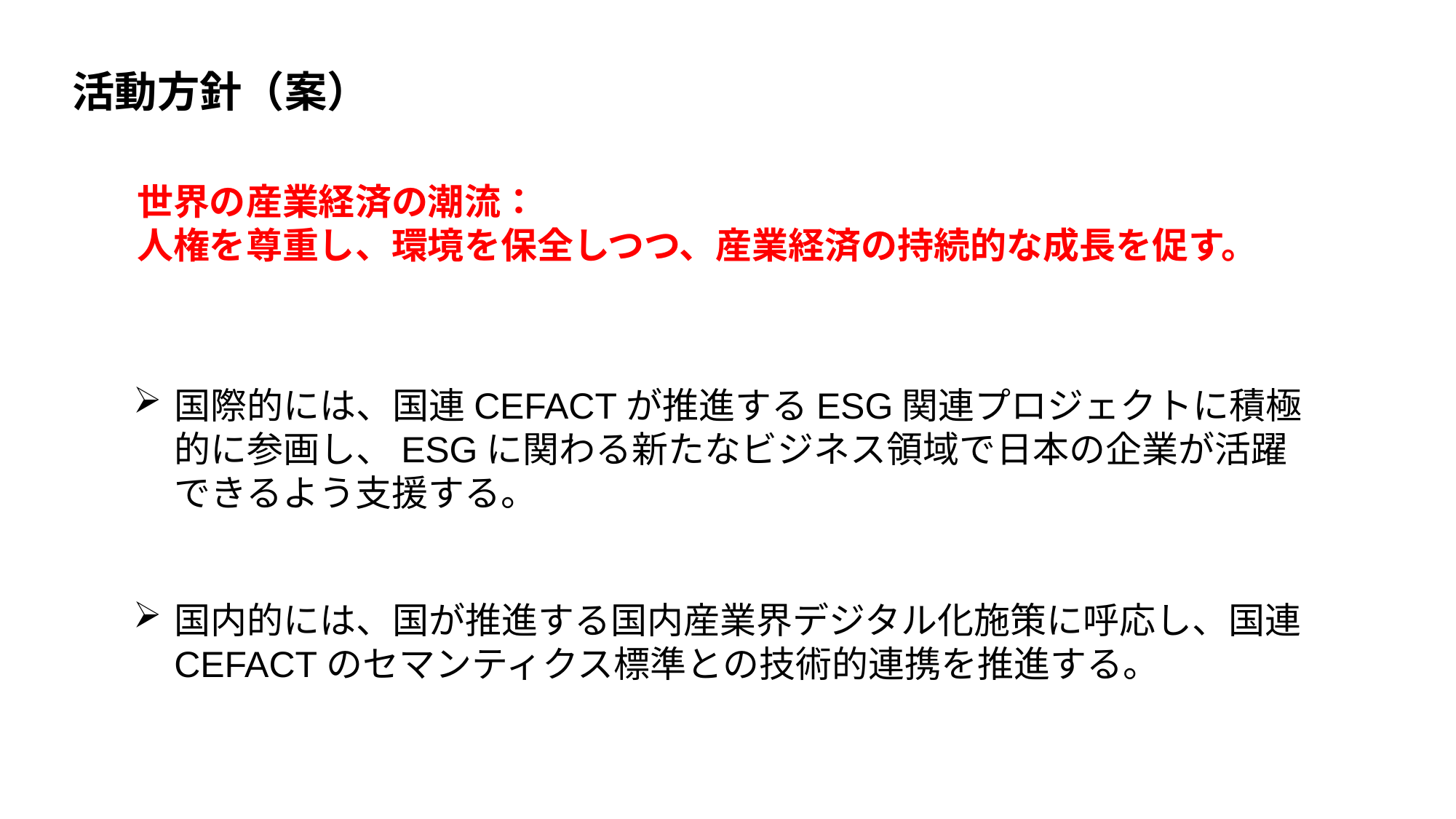

活動方針（案）
世界の産業経済の潮流：
人権を尊重し、環境を保全しつつ、産業経済の持続的な成長を促す。
国際的には、国連CEFACTが推進するESG関連プロジェクトに積極的に参画し、ESGに関わる新たなビジネス領域で日本の企業が活躍できるよう支援する。
国内的には、国が推進する国内産業界デジタル化施策に呼応し、国連CEFACTのセマンティクス標準との技術的連携を推進する。